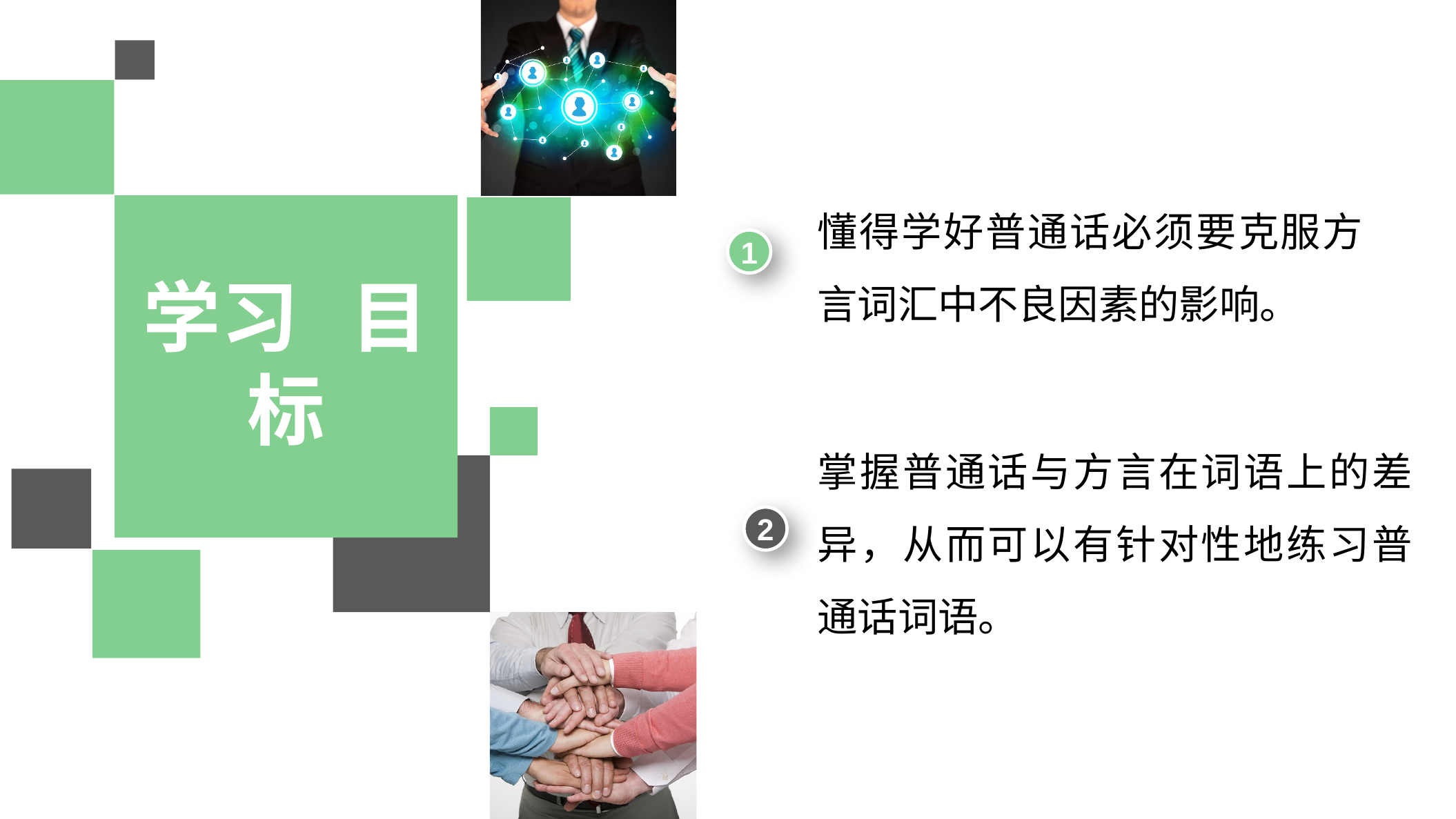

懂得学好普通话必须要克服方言词汇中不良因素的影响。

1
学习   目标

掌握普通话与方言在词语上的差异，从而可以有针对性地练习普通话词语。

2